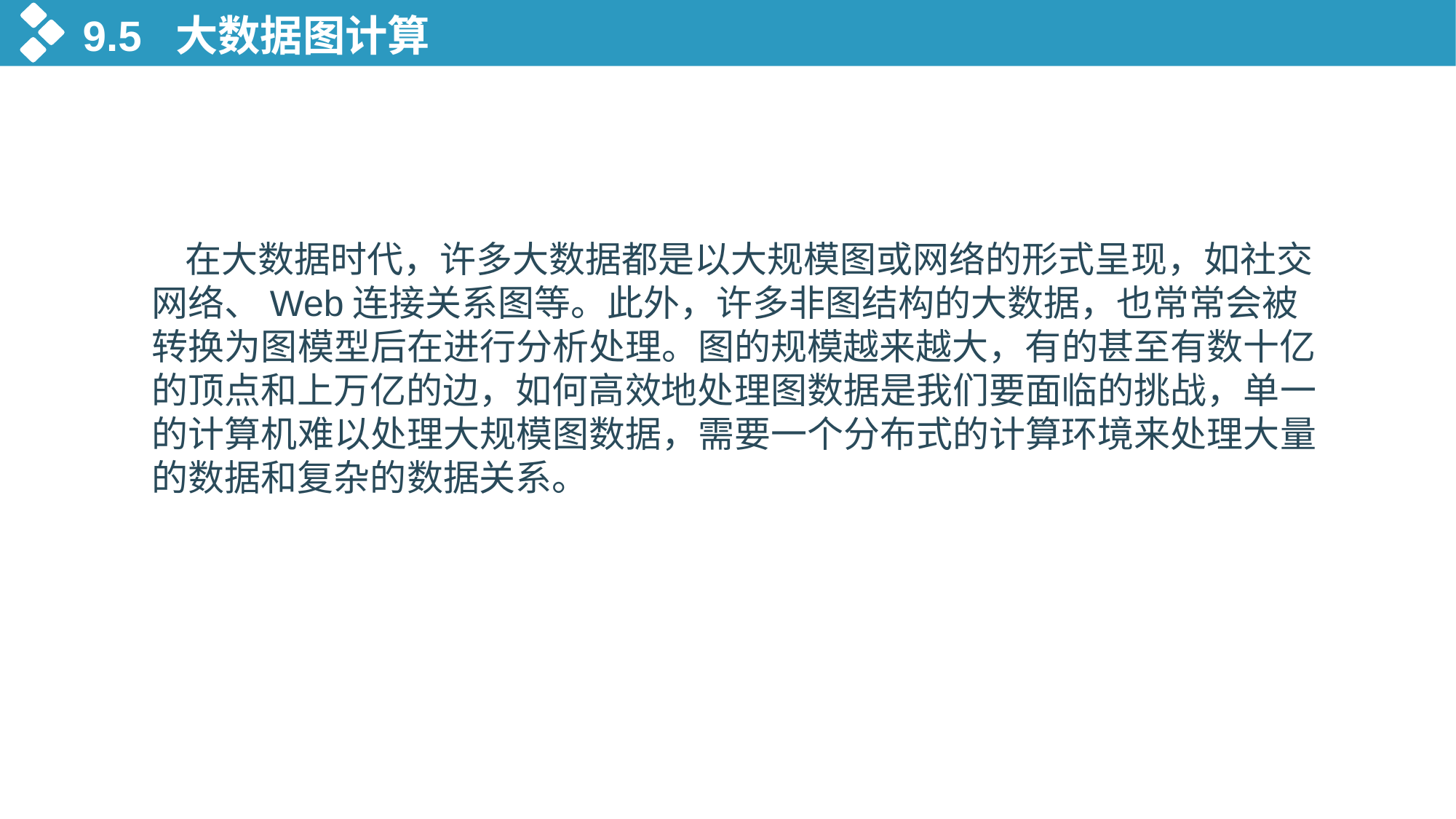

9.5  大数据图计算

   在大数据时代，许多大数据都是以大规模图或网络的形式呈现，如社交网络、Web连接关系图等。此外，许多非图结构的大数据，也常常会被转换为图模型后在进行分析处理。图的规模越来越大，有的甚至有数十亿的顶点和上万亿的边，如何高效地处理图数据是我们要面临的挑战，单一的计算机难以处理大规模图数据，需要一个分布式的计算环境来处理大量的数据和复杂的数据关系。